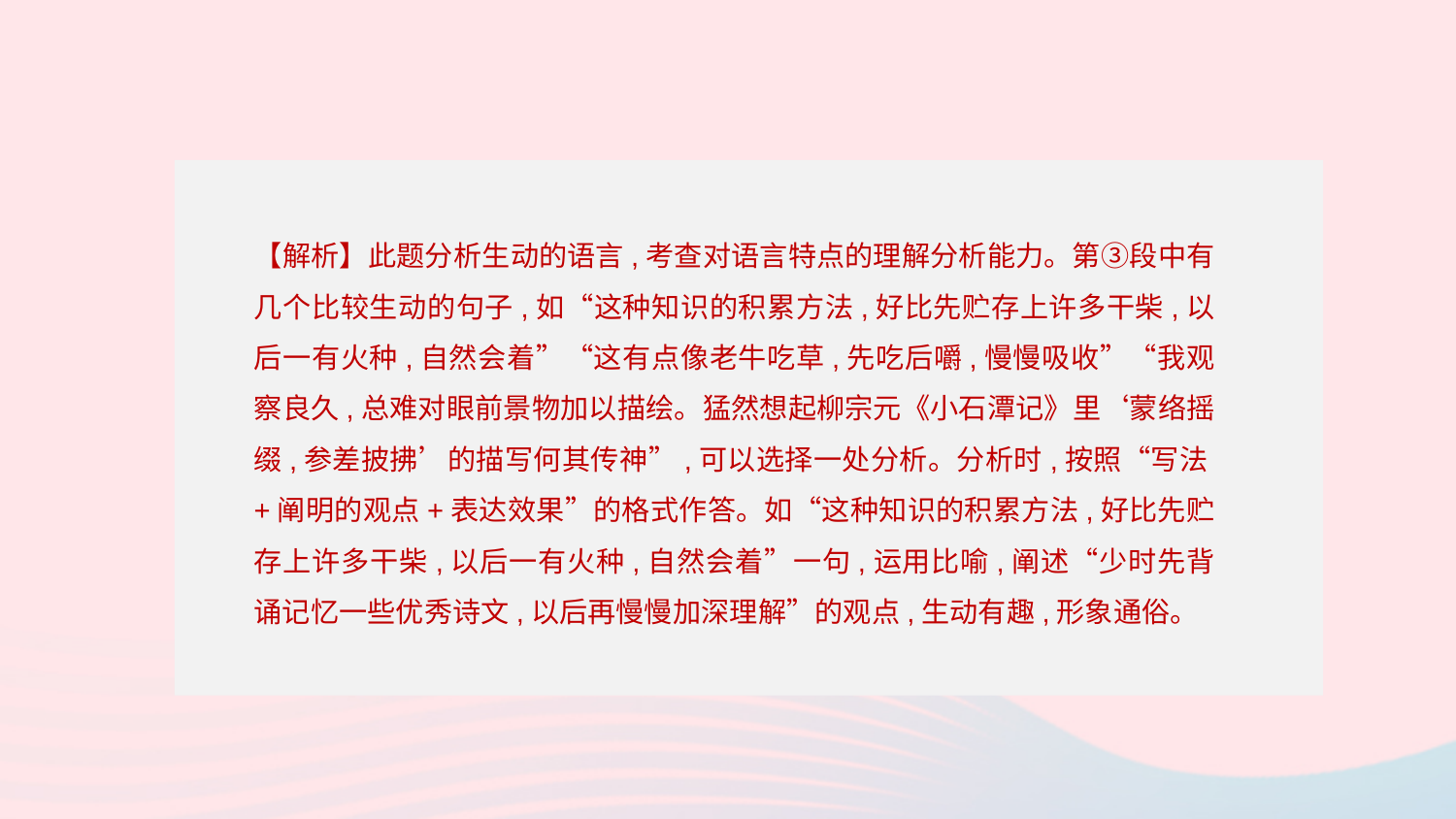

【解析】此题分析生动的语言,考查对语言特点的理解分析能力。第③段中有几个比较生动的句子,如“这种知识的积累方法,好比先贮存上许多干柴,以后一有火种,自然会着”“这有点像老牛吃草,先吃后嚼,慢慢吸收”“我观察良久,总难对眼前景物加以描绘。猛然想起柳宗元《小石潭记》里‘蒙络摇缀,参差披拂’的描写何其传神”,可以选择一处分析。分析时,按照“写法+阐明的观点+表达效果”的格式作答。如“这种知识的积累方法,好比先贮存上许多干柴,以后一有火种,自然会着”一句,运用比喻,阐述“少时先背诵记忆一些优秀诗文,以后再慢慢加深理解”的观点,生动有趣,形象通俗。